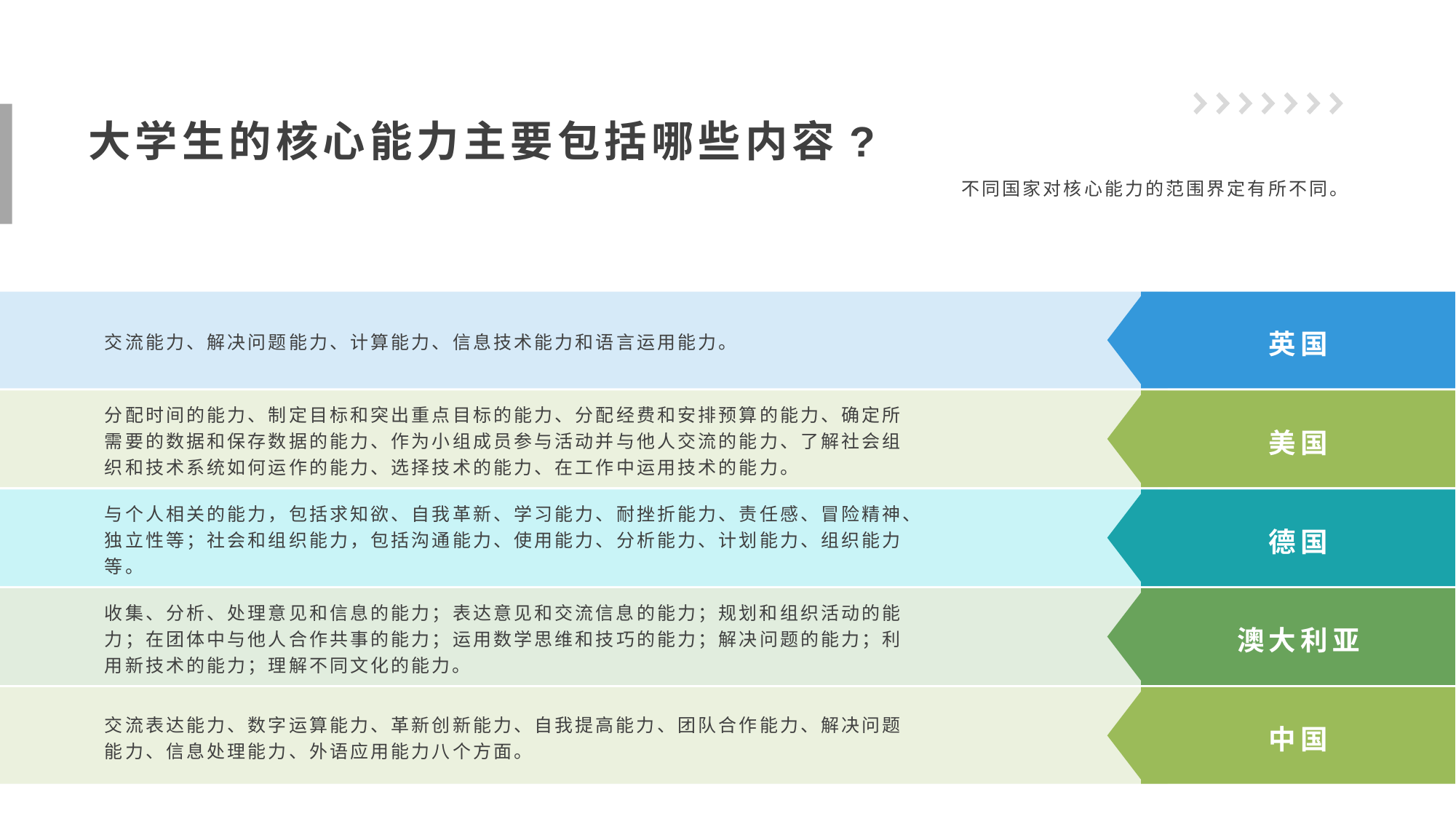

大学生的核心能力主要包括哪些内容?

不同国家对核心能力的范围界定有所不同。

交流能力、解决问题能力、计算能力、信息技术能力和语言运用能力。
英国

分配时间的能力、制定目标和突出重点目标的能力、分配经费和安排预算的能力、确定所需要的数据和保存数据的能力、作为小组成员参与活动并与他人交流的能力、了解社会组织和技术系统如何运作的能力、选择技术的能力、在工作中运用技术的能力。
美国

与个人相关的能力，包括求知欲、自我革新、学习能力、耐挫折能力、责任感、冒险精神、独立性等；社会和组织能力，包括沟通能力、使用能力、分析能力、计划能力、组织能力等。
德国

收集、分析、处理意见和信息的能力；表达意见和交流信息的能力；规划和组织活动的能力；在团体中与他人合作共事的能力；运用数学思维和技巧的能力；解决问题的能力；利用新技术的能力；理解不同文化的能力。
澳大利亚

交流表达能力、数字运算能力、革新创新能力、自我提高能力、团队合作能力、解决问题能力、信息处理能力、外语应用能力八个方面。
中国